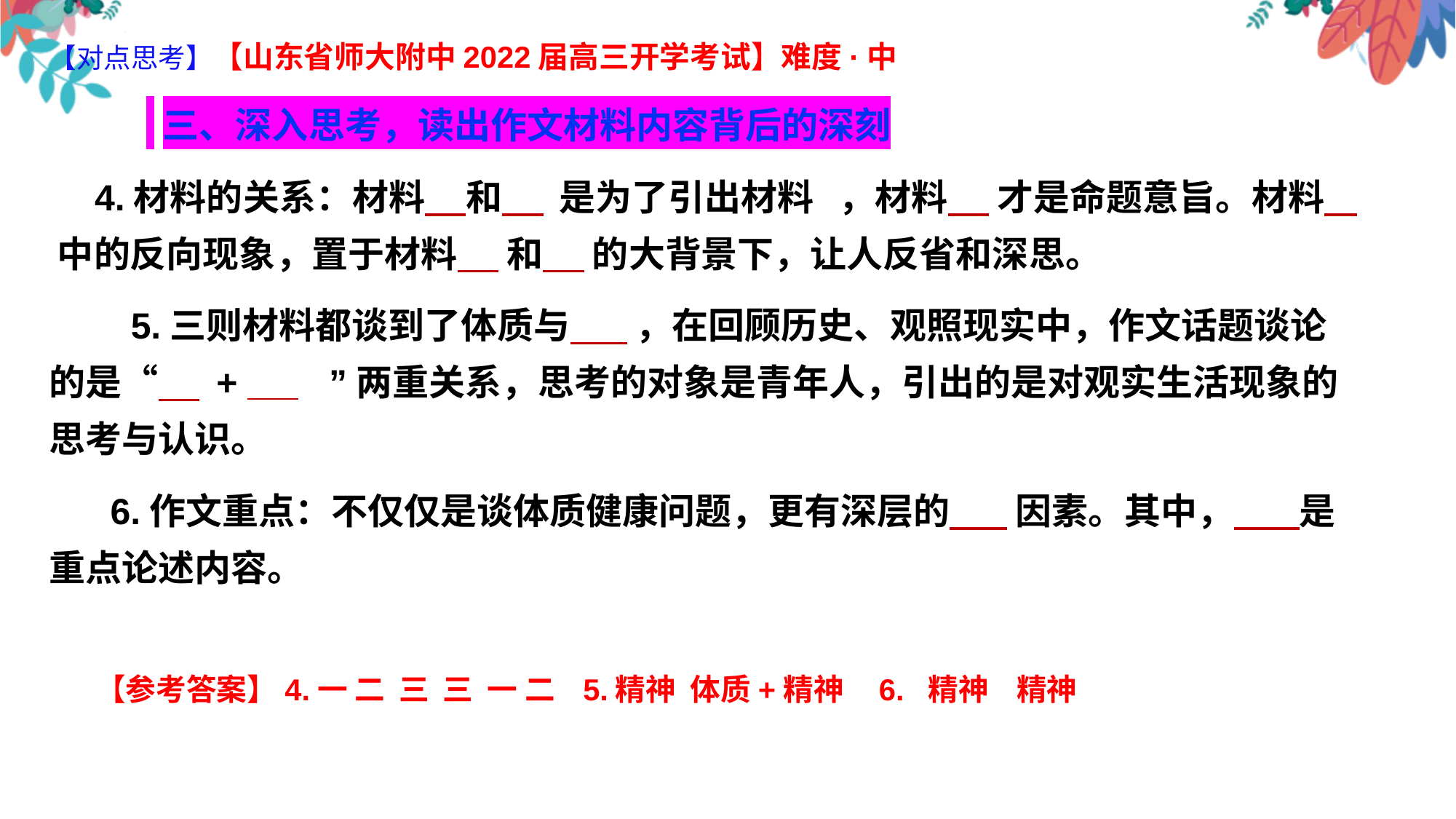

【对点思考】【山东省师大附中2022届高三开学考试】难度·中
               三、深入思考，读出作文材料内容背后的深刻
     4.材料的关系：材料     和       是为了引出材料   ，材料      才是命题意旨。材料      中的反向现象，置于材料      和      的大背景下，让人反省和深思。
        5.三则材料都谈到了体质与        ，在回顾历史、观照现实中，作文话题谈论的是“      +         ”两重关系，思考的对象是青年人，引出的是对观实生活现象的思考与认识。
      6.作文重点：不仅仅是谈体质健康问题，更有深层的        因素。其中，        是重点论述内容。
   【参考答案】4.一 二  三  三  一 二   5.精神  体质+精神    6.  精神    精神